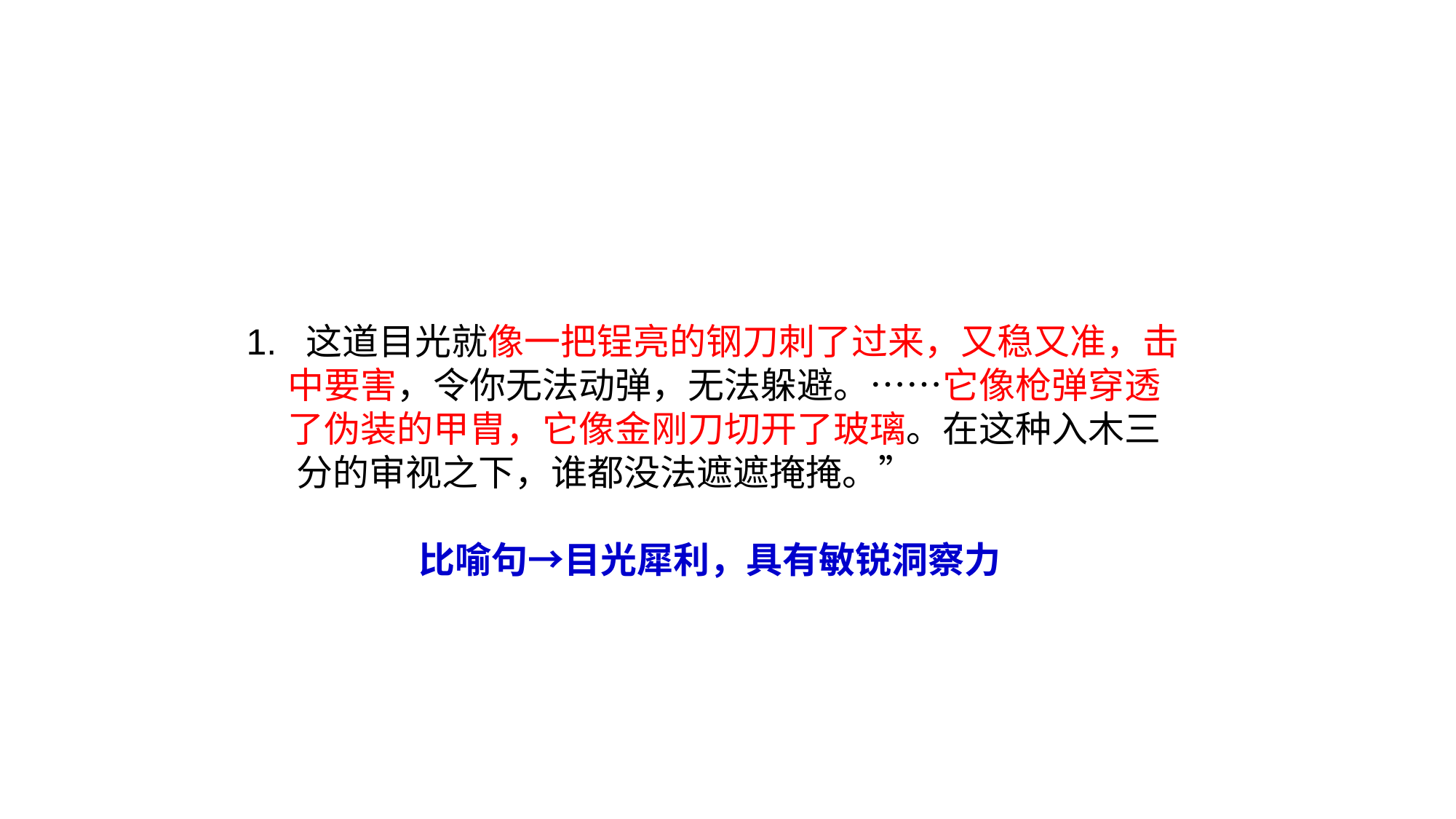

1.  这道目光就像一把锃亮的钢刀刺了过来，又稳又准，击
    中要害，令你无法动弹，无法躲避。……它像枪弹穿透
    了伪装的甲胄，它像金刚刀切开了玻璃。在这种入木三
     分的审视之下，谁都没法遮遮掩掩。”

                    比喻句→目光犀利，具有敏锐洞察力